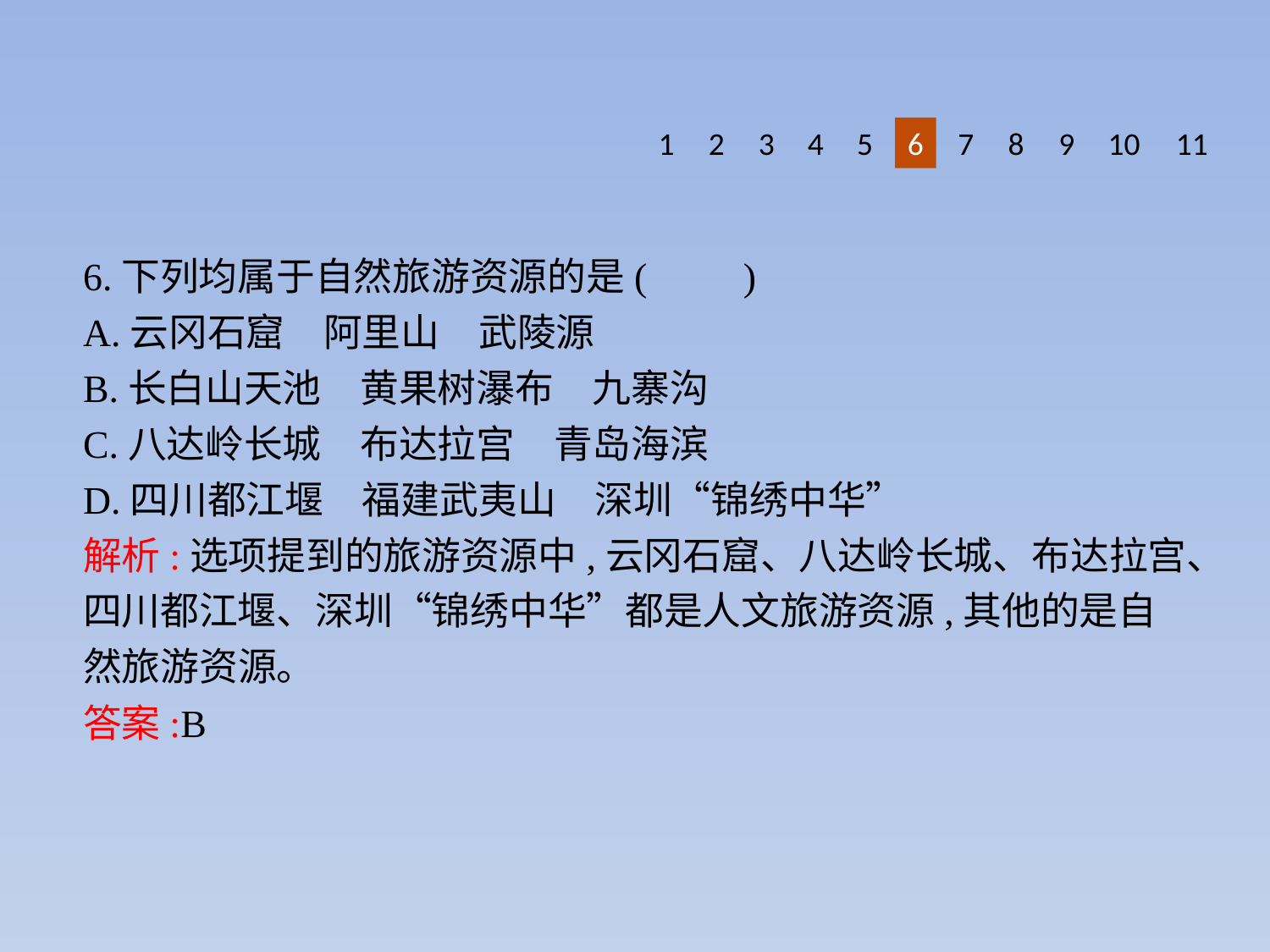

1
2
3
4
5
6
7
8
9
10
11
6.下列均属于自然旅游资源的是(　　)
A.云冈石窟　阿里山　武陵源
B.长白山天池　黄果树瀑布　九寨沟
C.八达岭长城　布达拉宫　青岛海滨
D.四川都江堰　福建武夷山　深圳“锦绣中华”
解析:选项提到的旅游资源中,云冈石窟、八达岭长城、布达拉宫、四川都江堰、深圳“锦绣中华”都是人文旅游资源,其他的是自然旅游资源。
答案:B